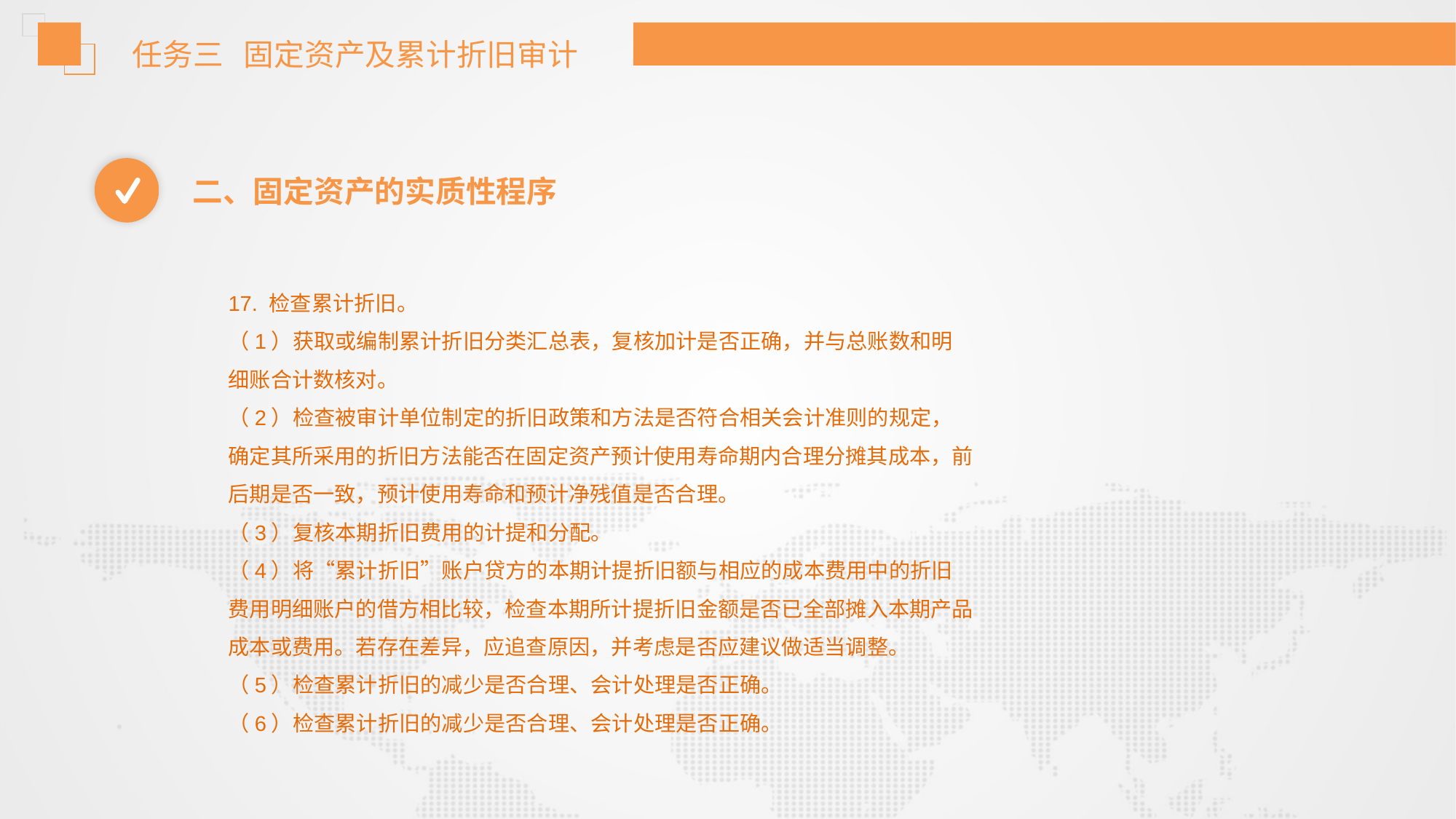

任务三   固定资产及累计折旧审计

二、固定资产的实质性程序

17. 检查累计折旧。
（1）获取或编制累计折旧分类汇总表，复核加计是否正确，并与总账数和明
细账合计数核对。
（2）检查被审计单位制定的折旧政策和方法是否符合相关会计准则的规定，
确定其所采用的折旧方法能否在固定资产预计使用寿命期内合理分摊其成本，前
后期是否一致，预计使用寿命和预计净残值是否合理。
（3）复核本期折旧费用的计提和分配。
（4）将“累计折旧”账户贷方的本期计提折旧额与相应的成本费用中的折旧
费用明细账户的借方相比较，检查本期所计提折旧金额是否已全部摊入本期产品
成本或费用。若存在差异，应追查原因，并考虑是否应建议做适当调整。
（5）检查累计折旧的减少是否合理、会计处理是否正确。
（6）检查累计折旧的减少是否合理、会计处理是否正确。